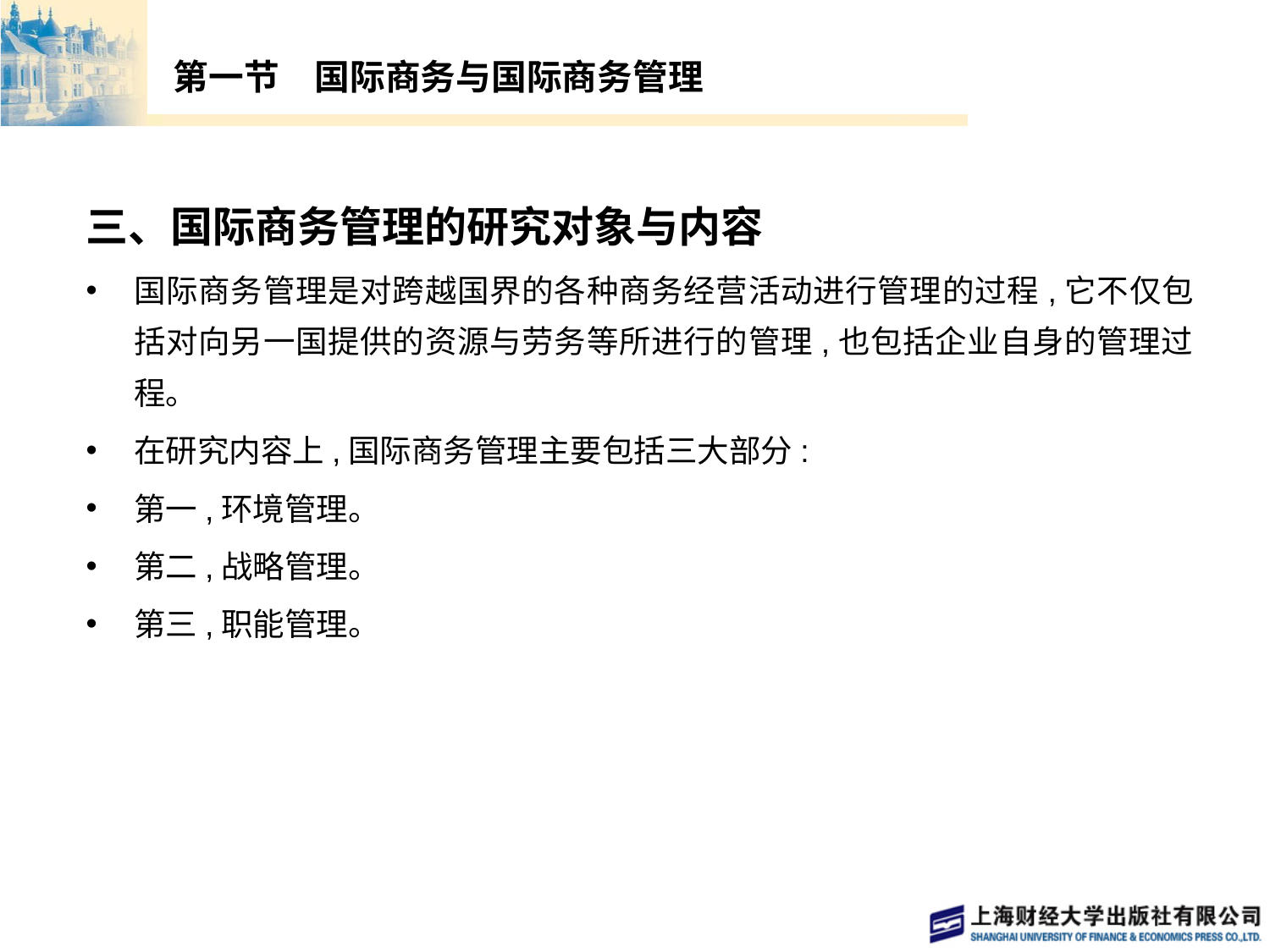

# 第一节　国际商务与国际商务管理
三、国际商务管理的研究对象与内容
国际商务管理是对跨越国界的各种商务经营活动进行管理的过程,它不仅包括对向另一国提供的资源与劳务等所进行的管理,也包括企业自身的管理过程。
在研究内容上,国际商务管理主要包括三大部分:
第一,环境管理。
第二,战略管理。
第三,职能管理。